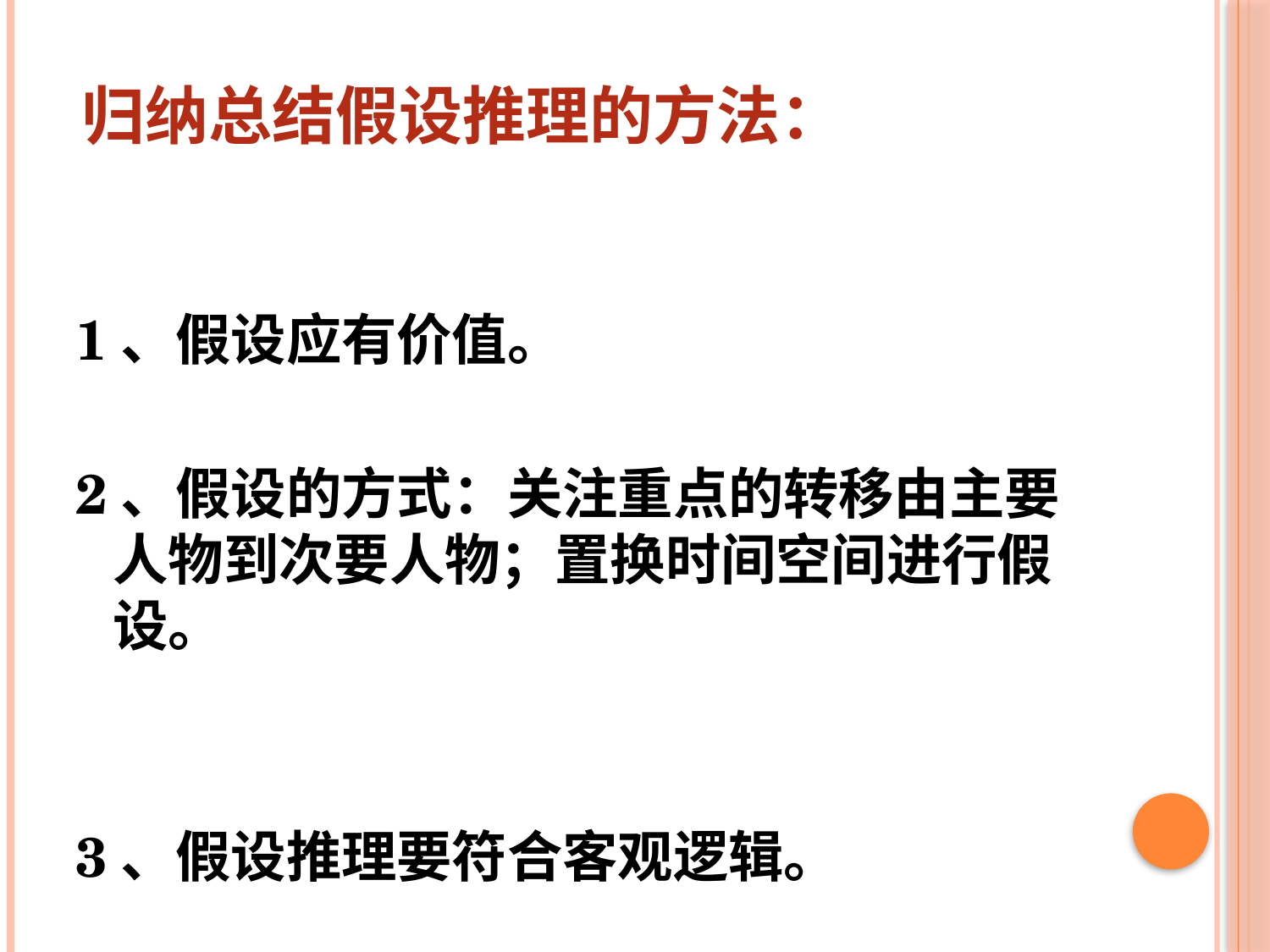

# 归纳总结假设推理的方法：

1、假设应有价值。

2、假设的方式：关注重点的转移由主要人物到次要人物；置换时间空间进行假设。

3、假设推理要符合客观逻辑。